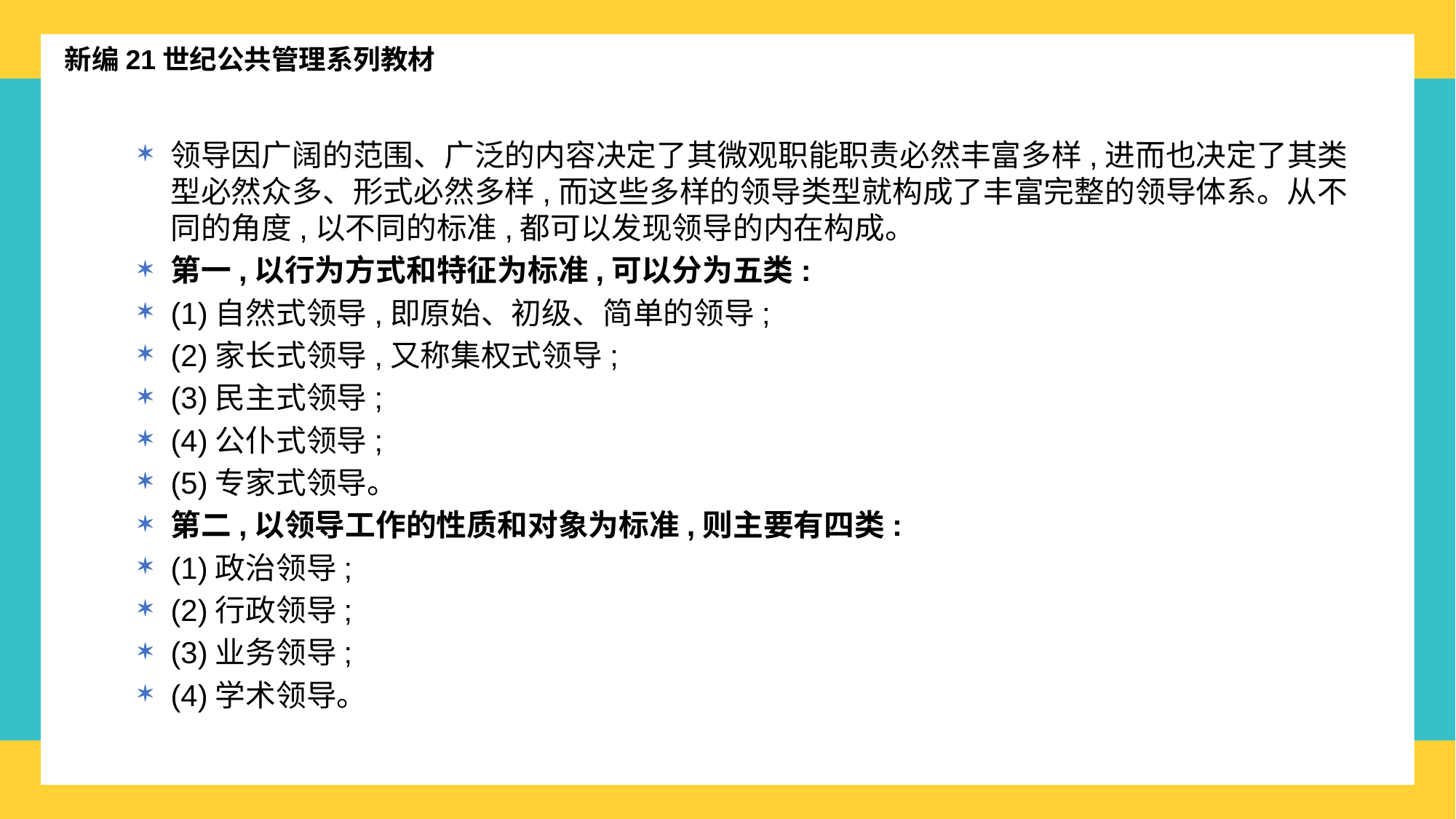

新编21世纪公共管理系列教材
领导因广阔的范围、广泛的内容决定了其微观职能职责必然丰富多样,进而也决定了其类型必然众多、形式必然多样,而这些多样的领导类型就构成了丰富完整的领导体系。从不同的角度,以不同的标准,都可以发现领导的内在构成。
第一,以行为方式和特征为标准,可以分为五类:
(1)自然式领导,即原始、初级、简单的领导;
(2)家长式领导,又称集权式领导;
(3)民主式领导;
(4)公仆式领导;
(5)专家式领导。
第二,以领导工作的性质和对象为标准,则主要有四类:
(1)政治领导;
(2)行政领导;
(3)业务领导;
(4)学术领导。